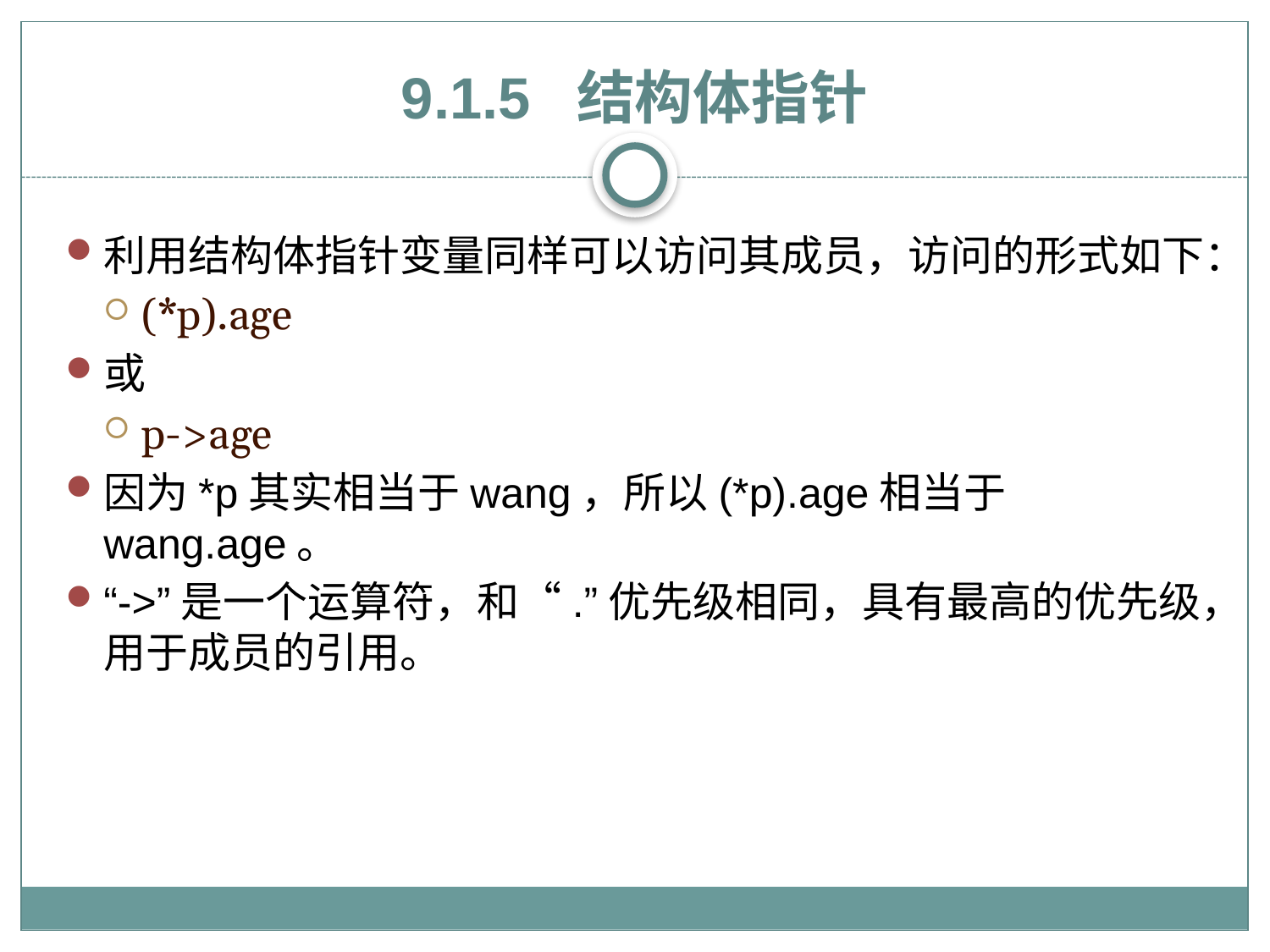

# 9.1.5  结构体指针
利用结构体指针变量同样可以访问其成员，访问的形式如下：
(*p).age
或
p->age
因为*p其实相当于wang，所以(*p).age相当于wang.age。
“->”是一个运算符，和“.”优先级相同，具有最高的优先级，用于成员的引用。